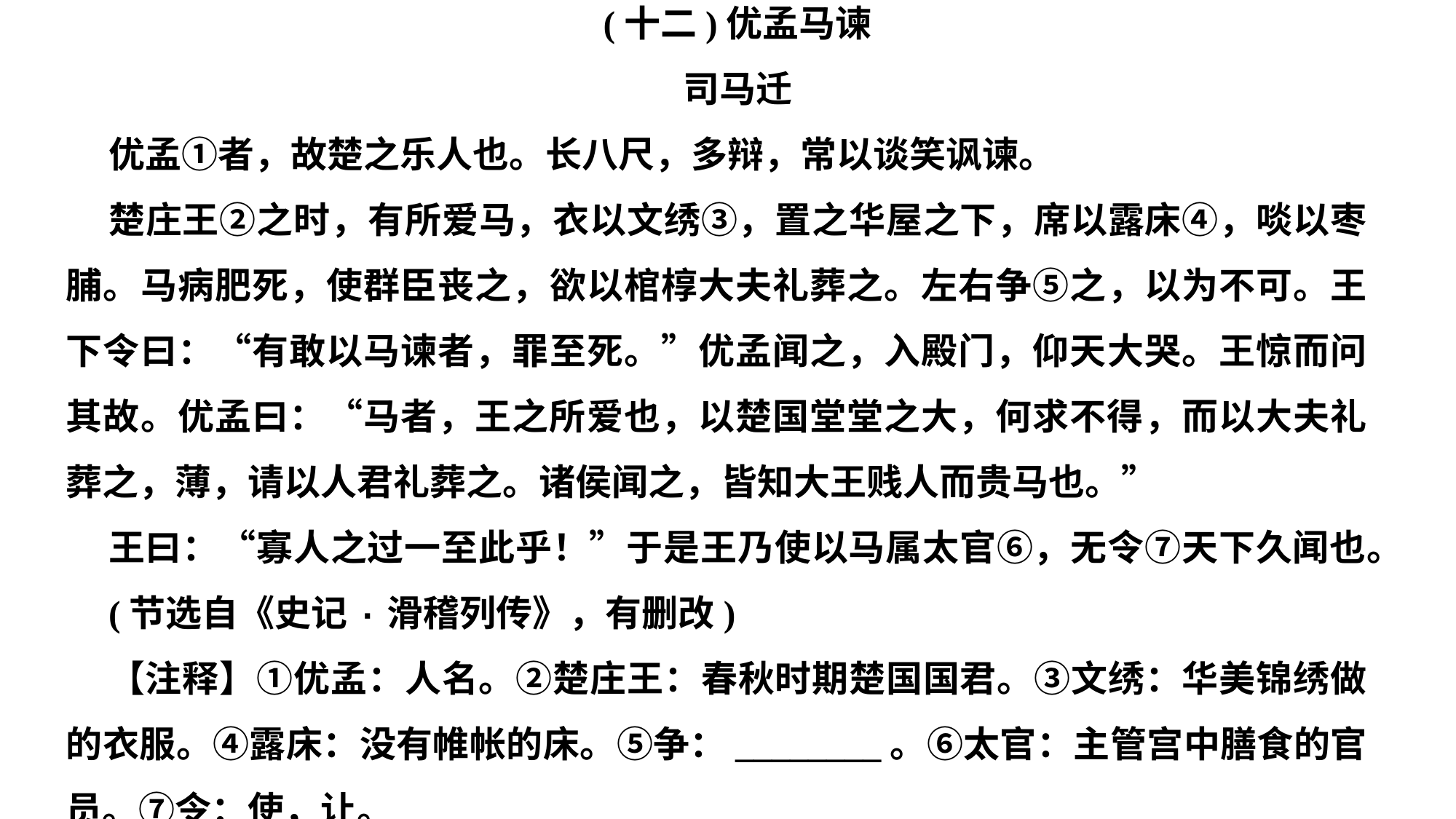

(十二)优孟马谏
司马迁
优孟①者，故楚之乐人也。长八尺，多辩，常以谈笑讽谏。
楚庄王②之时，有所爱马，衣以文绣③，置之华屋之下，席以露床④，啖以枣脯。马病肥死，使群臣丧之，欲以棺椁大夫礼葬之。左右争⑤之，以为不可。王下令曰：“有敢以马谏者，罪至死。”优孟闻之，入殿门，仰天大哭。王惊而问其故。优孟曰：“马者，王之所爱也，以楚国堂堂之大，何求不得，而以大夫礼葬之，薄，请以人君礼葬之。诸侯闻之，皆知大王贱人而贵马也。”
王曰：“寡人之过一至此乎！”于是王乃使以马属太官⑥，无令⑦天下久闻也。
(节选自《史记·滑稽列传》，有删改)
【注释】①优孟：人名。②楚庄王：春秋时期楚国国君。③文绣：华美锦绣做的衣服。④露床：没有帷帐的床。⑤争：________。⑥太官：主管宫中膳食的官员。⑦令：使，让。